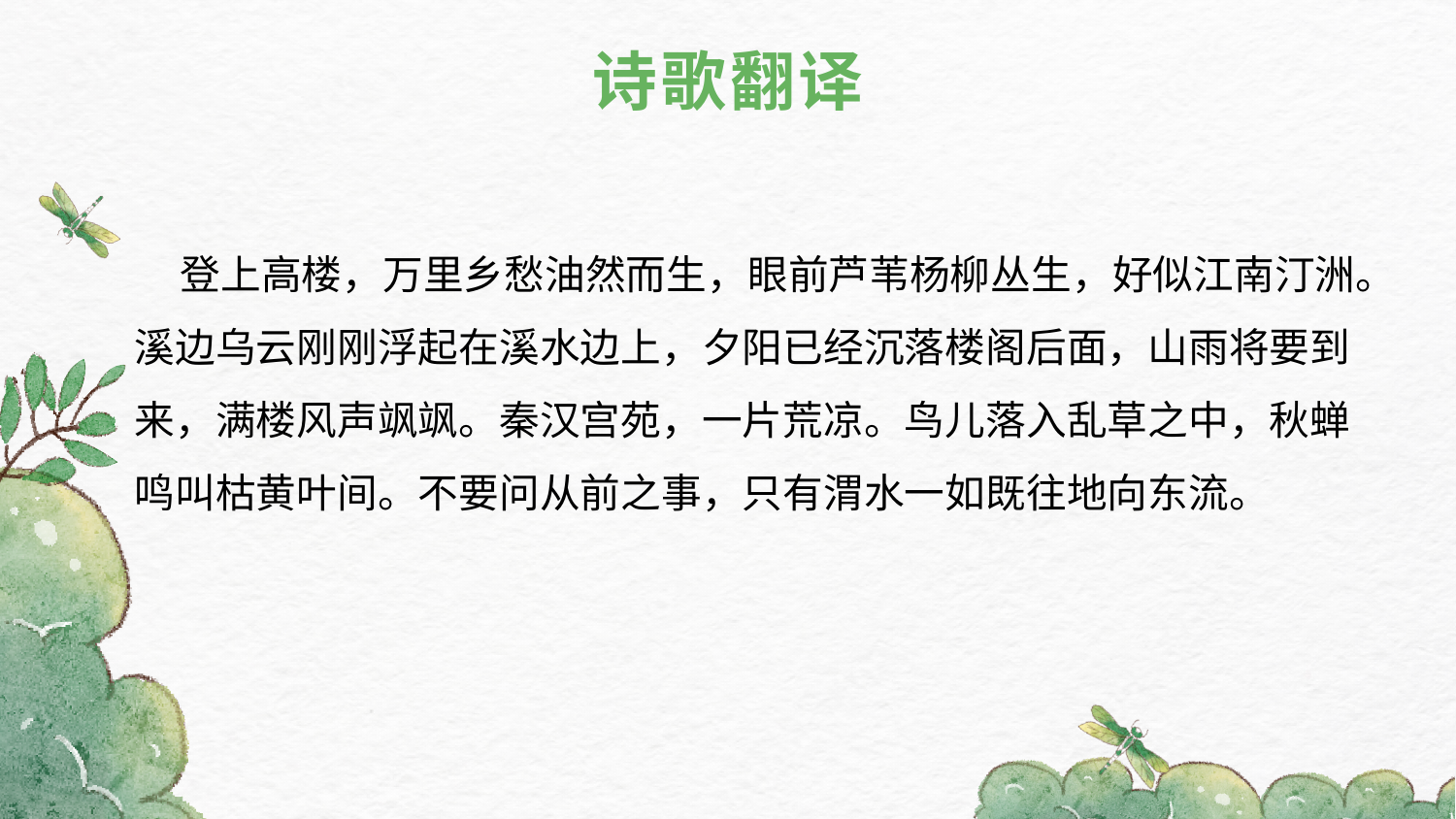

# 诗歌翻译
    登上高楼，万里乡愁油然而生，眼前芦苇杨柳丛生，好似江南汀洲。
溪边乌云刚刚浮起在溪水边上，夕阳已经沉落楼阁后面，山雨将要到来，满楼风声飒飒。秦汉宫苑，一片荒凉。鸟儿落入乱草之中，秋蝉鸣叫枯黄叶间。不要问从前之事，只有渭水一如既往地向东流。